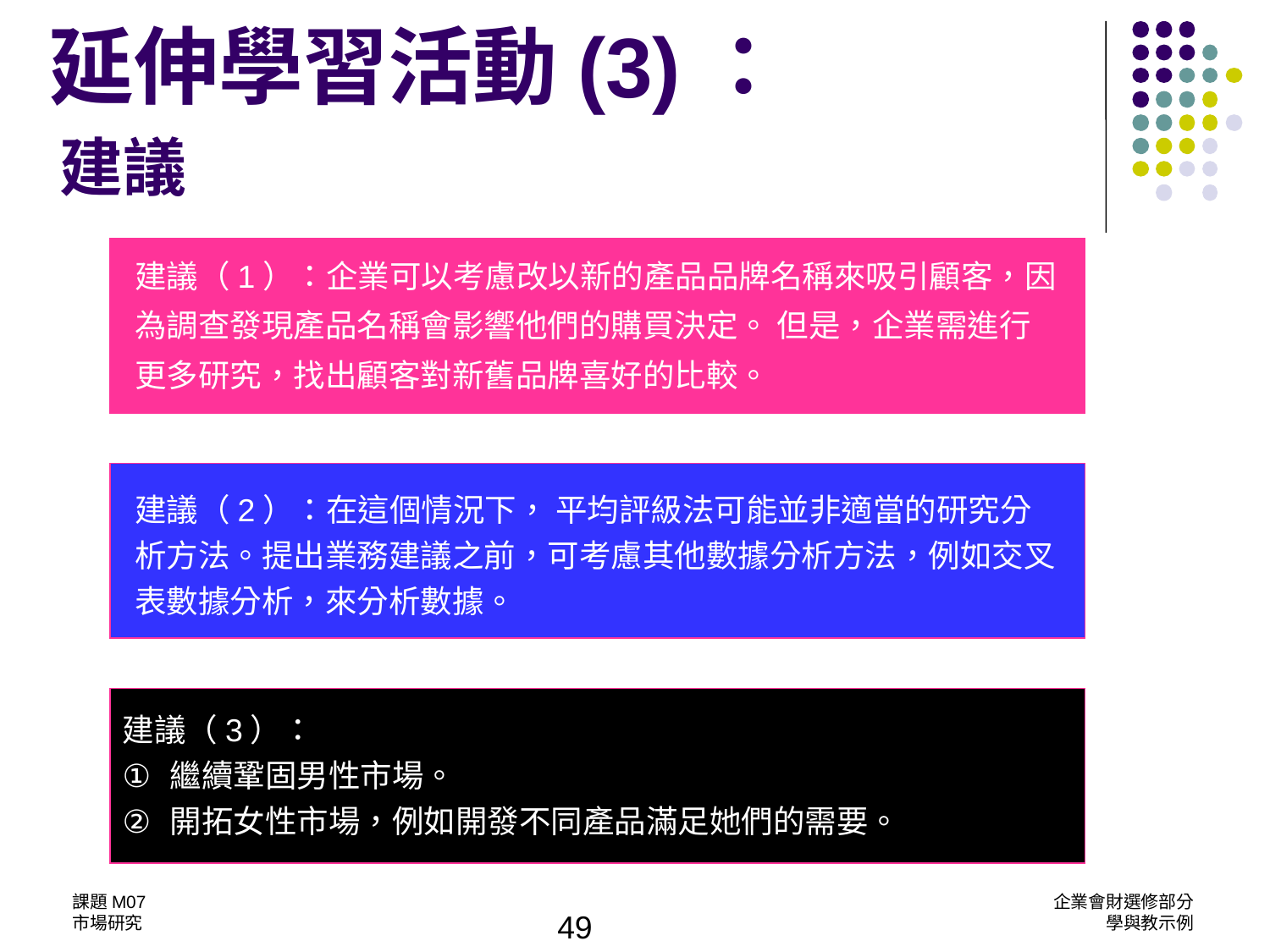

延伸學習活動(3)：
建議

建議（1）：企業可以考慮改以新的產品品牌名稱來吸引顧客，因為調查發現產品名稱會影響他們的購買決定。 但是，企業需進行更多研究，找出顧客對新舊品牌喜好的比較。

建議（2）：在這個情況下， 平均評級法可能並非適當的研究分析方法。提出業務建議之前，可考慮其他數據分析方法，例如交叉表數據分析，來分析數據。

建議（3）：
繼續鞏固男性市場。
開拓女性市場，例如開發不同產品滿足她們的需要。